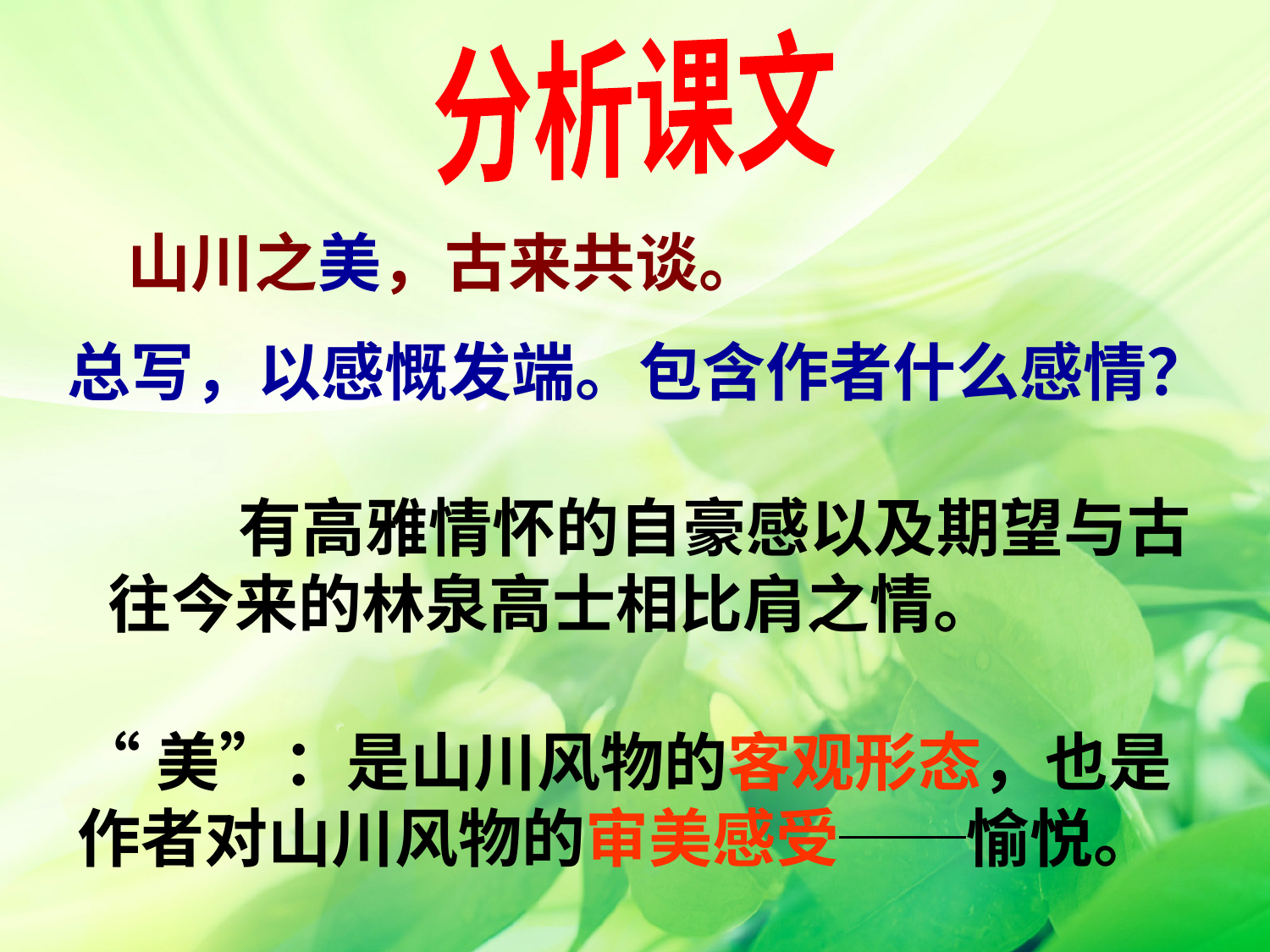

分析课文
山川之美，古来共谈。
总写，以感慨发端。包含作者什么感情？
        有高雅情怀的自豪感以及期望与古往今来的林泉高士相比肩之情。
“美”：是山川风物的客观形态，也是作者对山川风物的审美感受──愉悦。